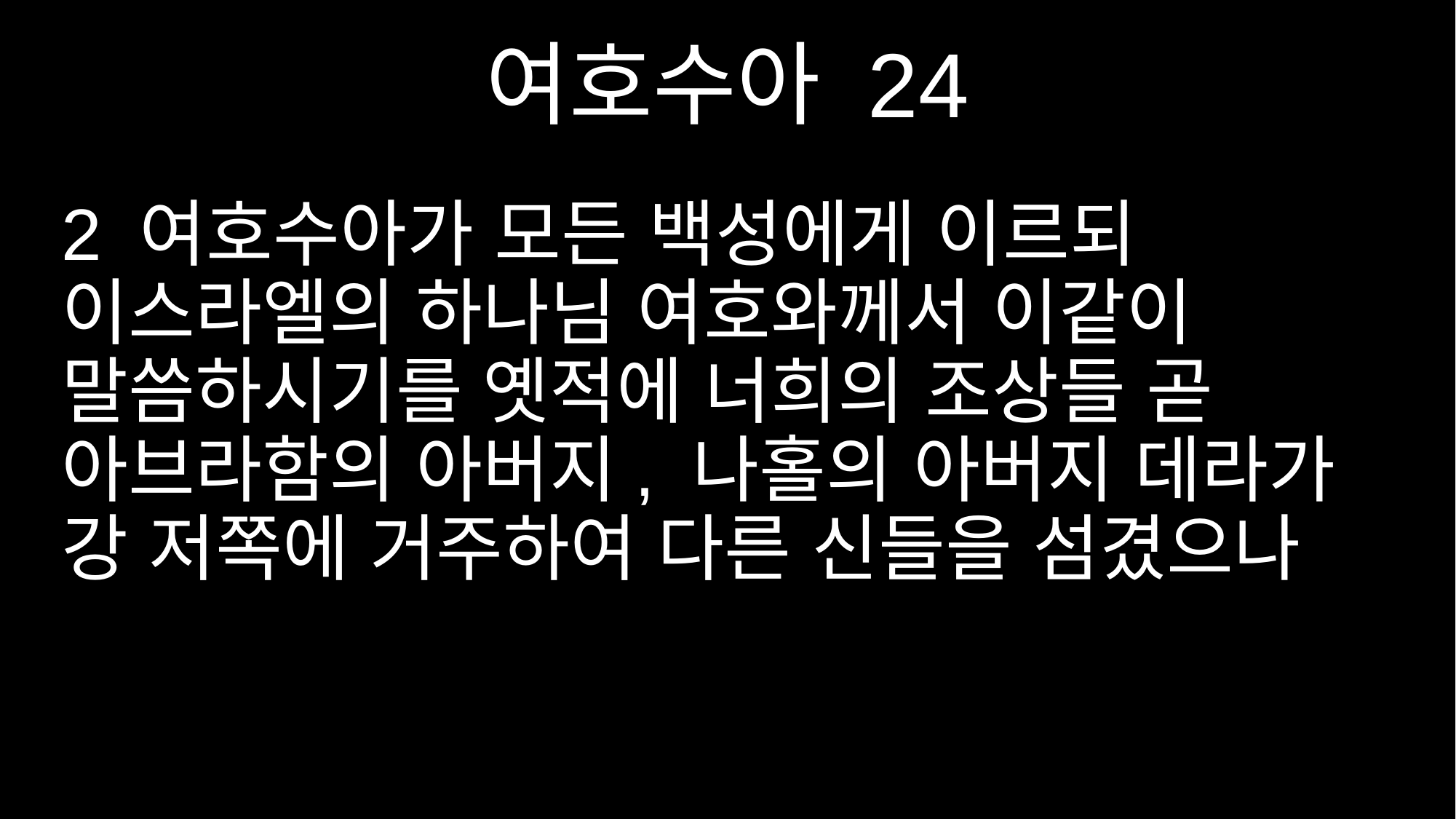

여호수아 24
2 여호수아가 모든 백성에게 이르되 이스라엘의 하나님 여호와께서 이같이 말씀하시기를 옛적에 너희의 조상들 곧 아브라함의 아버지, 나홀의 아버지 데라가 강 저쪽에 거주하여 다른 신들을 섬겼으나